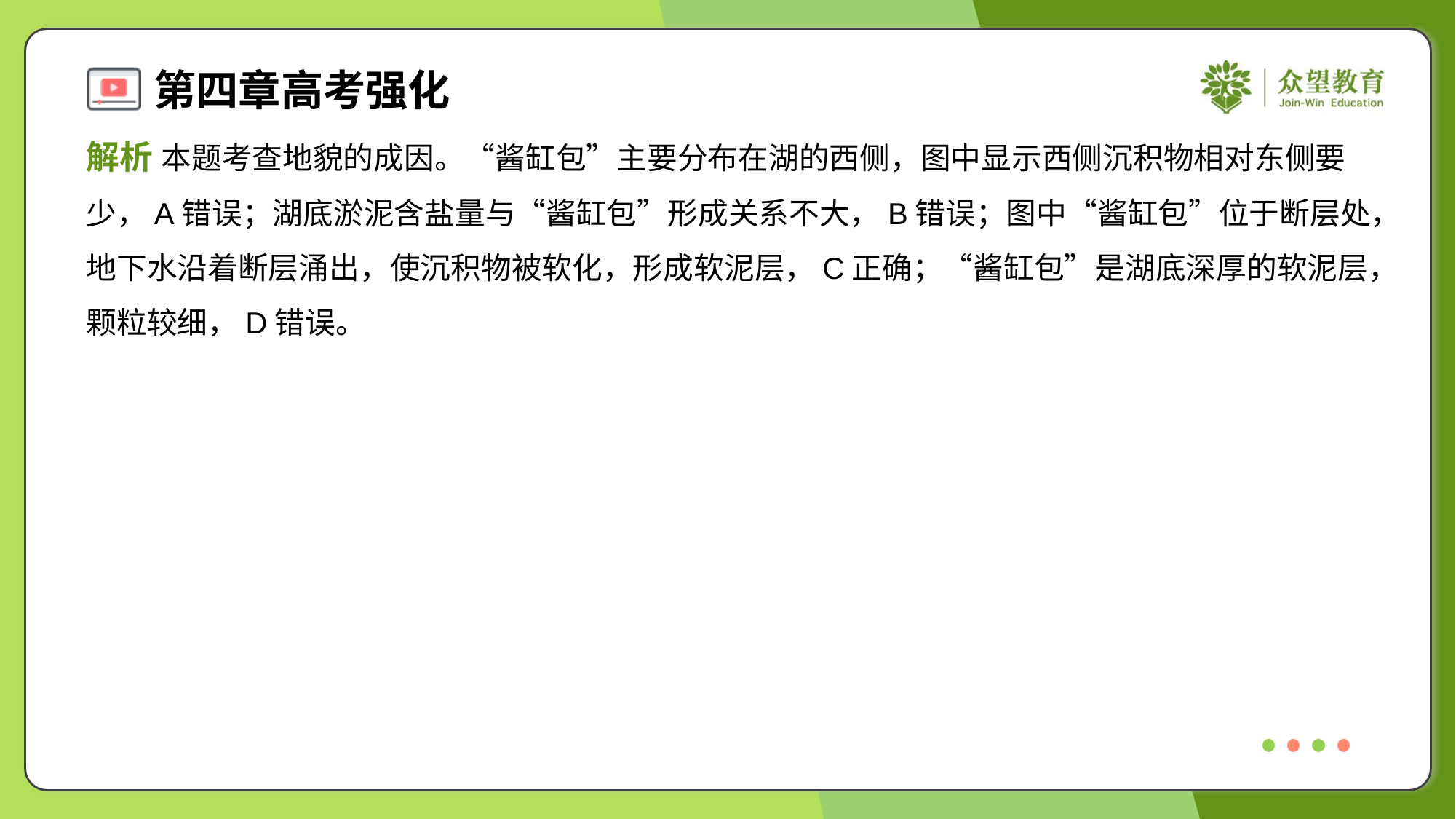

解析 本题考查地貌的成因。“酱缸包”主要分布在湖的西侧，图中显示西侧沉积物相对东侧要
少，A错误；湖底淤泥含盐量与“酱缸包”形成关系不大，B错误；图中“酱缸包”位于断层处，
地下水沿着断层涌出，使沉积物被软化，形成软泥层，C正确；“酱缸包”是湖底深厚的软泥层，
颗粒较细，D错误。